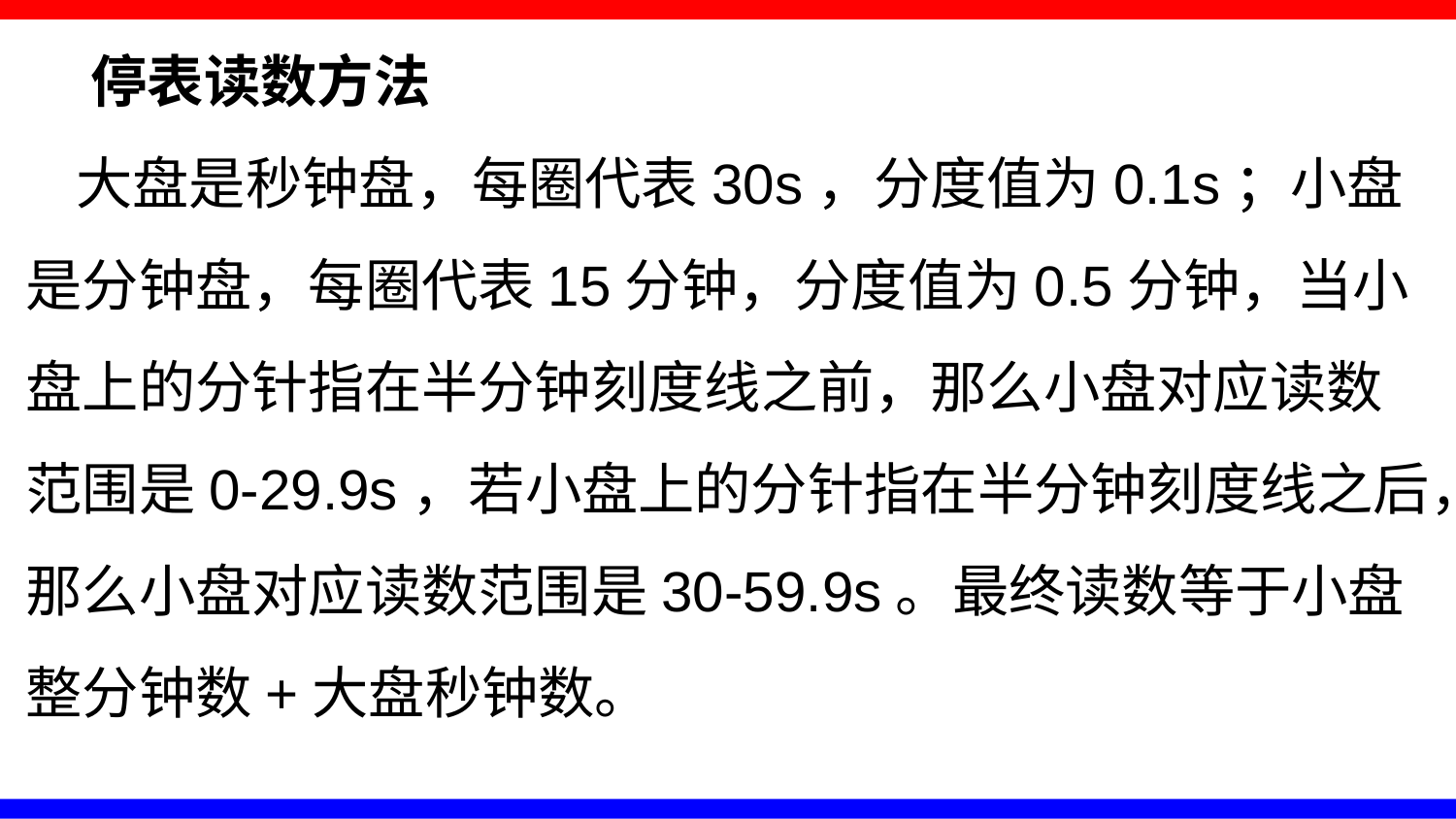

停表读数方法
    大盘是秒钟盘，每圈代表30s，分度值为0.1s；小盘是分钟盘，每圈代表15分钟，分度值为0.5分钟，当小盘上的分针指在半分钟刻度线之前，那么小盘对应读数范围是0-29.9s，若小盘上的分针指在半分钟刻度线之后，那么小盘对应读数范围是30-59.9s。最终读数等于小盘整分钟数+大盘秒钟数。